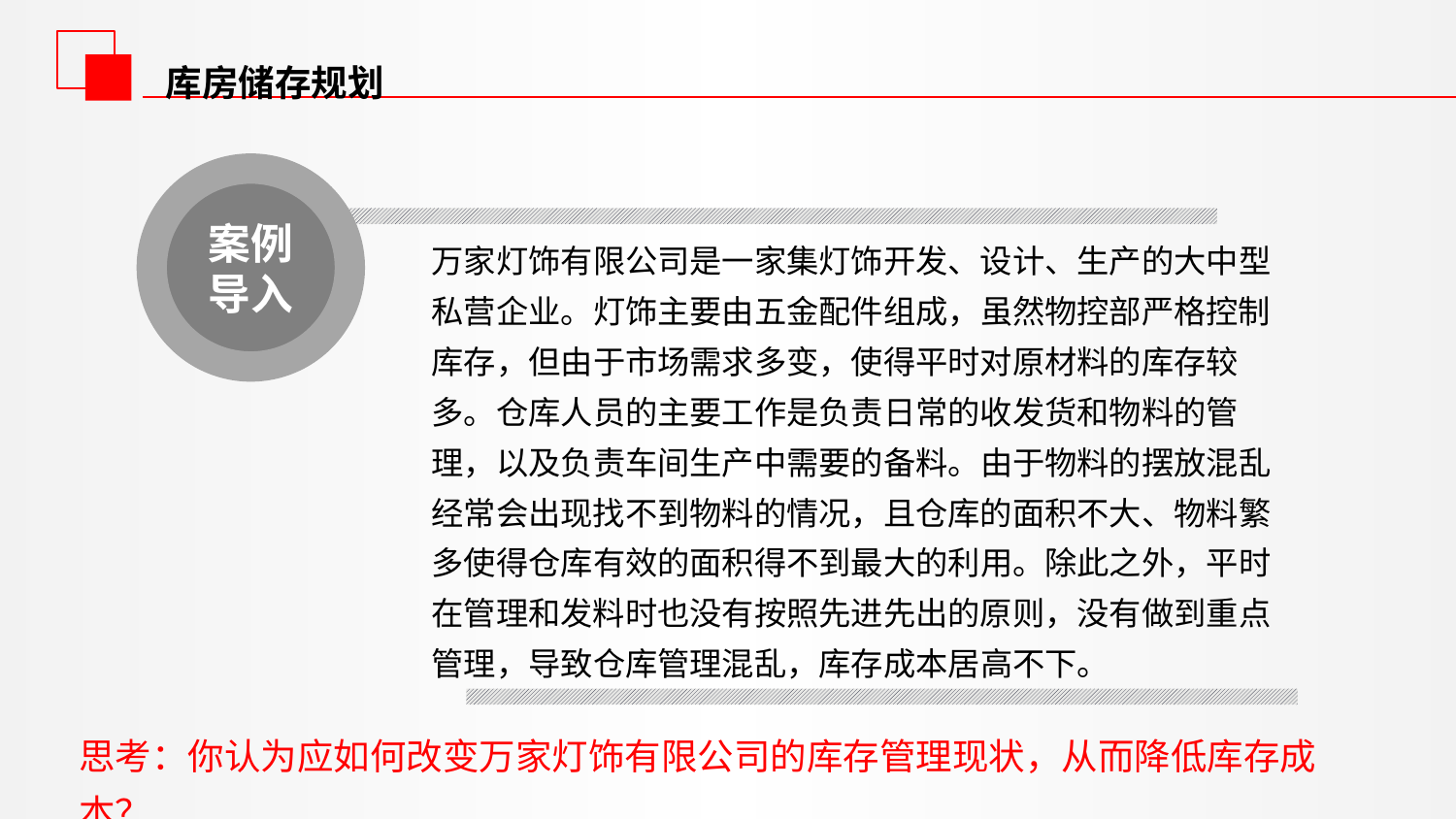

库房储存规划
案例导入

万家灯饰有限公司是一家集灯饰开发、设计、生产的大中型私营企业。灯饰主要由五金配件组成，虽然物控部严格控制库存，但由于市场需求多变，使得平时对原材料的库存较多。仓库人员的主要工作是负责日常的收发货和物料的管理，以及负责车间生产中需要的备料。由于物料的摆放混乱经常会出现找不到物料的情况，且仓库的面积不大、物料繁多使得仓库有效的面积得不到最大的利用。除此之外，平时在管理和发料时也没有按照先进先出的原则，没有做到重点管理，导致仓库管理混乱，库存成本居高不下。

思考：你认为应如何改变万家灯饰有限公司的库存管理现状，从而降低库存成本？